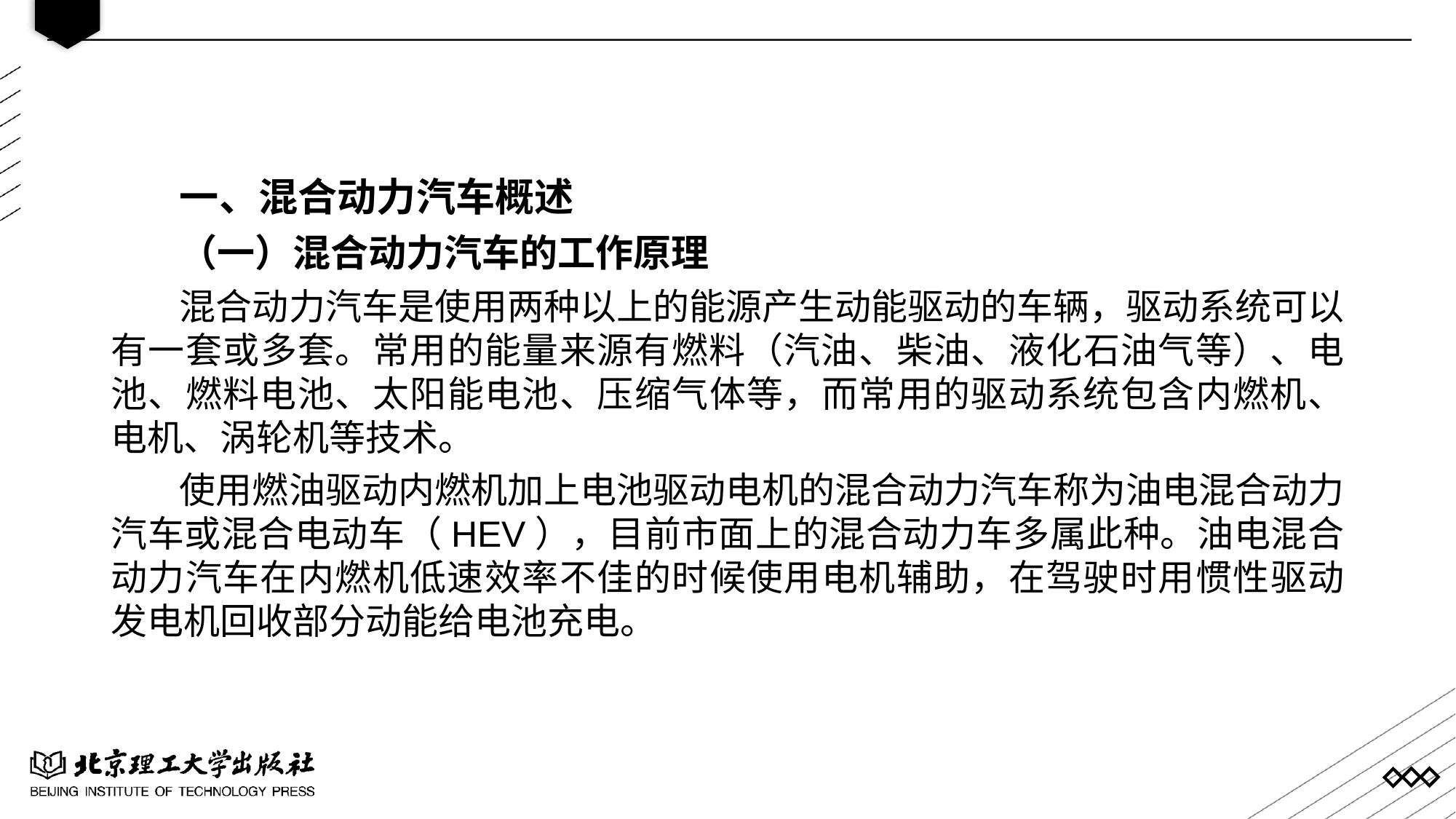

一、混合动力汽车概述
（一）混合动力汽车的工作原理
混合动力汽车是使用两种以上的能源产生动能驱动的车辆，驱动系统可以有一套或多套。常用的能量来源有燃料（汽油、柴油、液化石油气等）、电池、燃料电池、太阳能电池、压缩气体等，而常用的驱动系统包含内燃机、电机、涡轮机等技术。
使用燃油驱动内燃机加上电池驱动电机的混合动力汽车称为油电混合动力汽车或混合电动车（HEV），目前市面上的混合动力车多属此种。油电混合动力汽车在内燃机低速效率不佳的时候使用电机辅助，在驾驶时用惯性驱动发电机回收部分动能给电池充电。